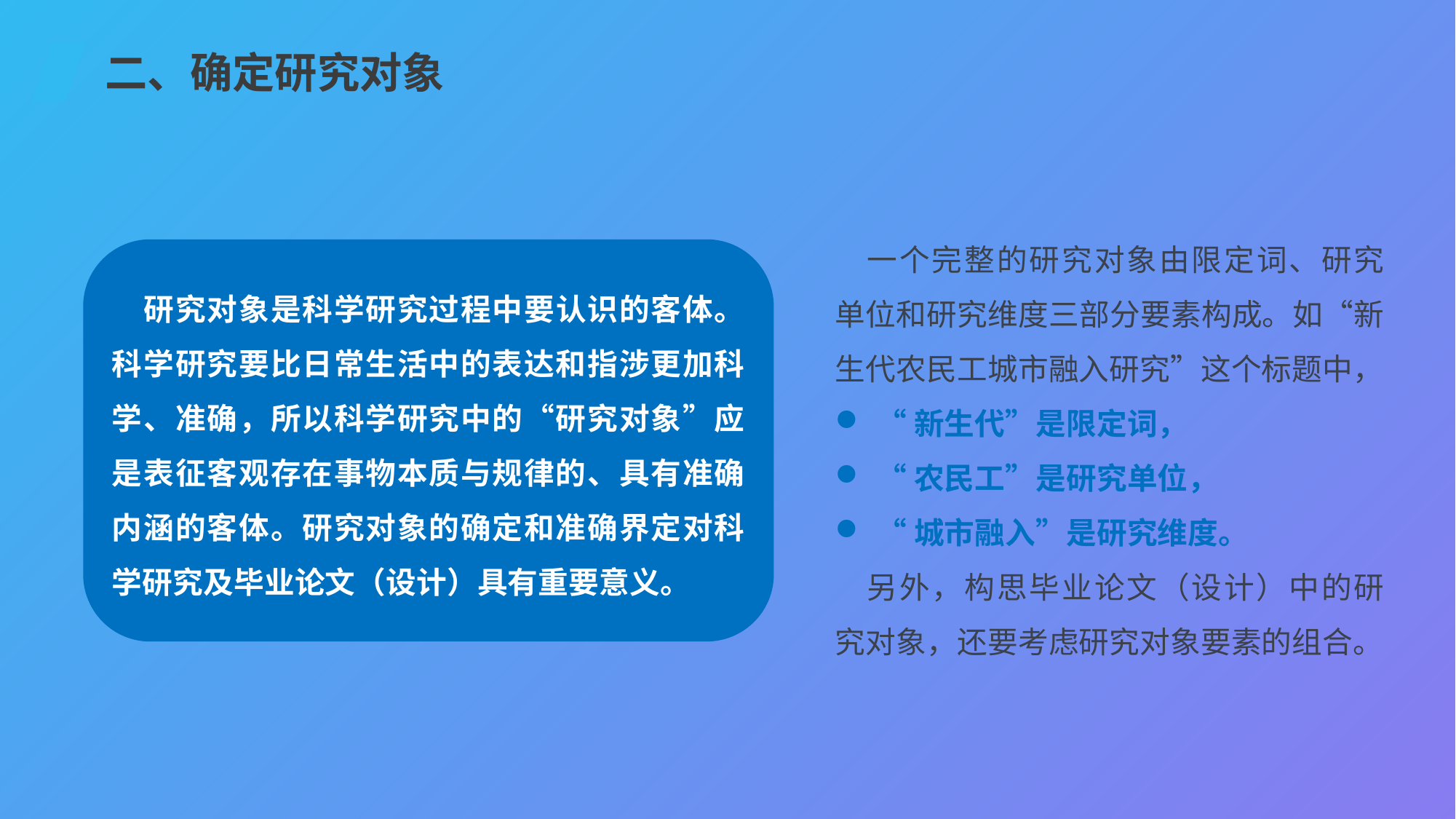

二、确定研究对象
一个完整的研究对象由限定词、研究单位和研究维度三部分要素构成。如“新生代农民工城市融入研究”这个标题中，
“新生代”是限定词，
“农民工”是研究单位，
“城市融入”是研究维度。
另外，构思毕业论文（设计）中的研究对象，还要考虑研究对象要素的组合。

研究对象是科学研究过程中要认识的客体。科学研究要比日常生活中的表达和指涉更加科学、准确，所以科学研究中的“研究对象”应是表征客观存在事物本质与规律的、具有准确内涵的客体。研究对象的确定和准确界定对科学研究及毕业论文（设计）具有重要意义。